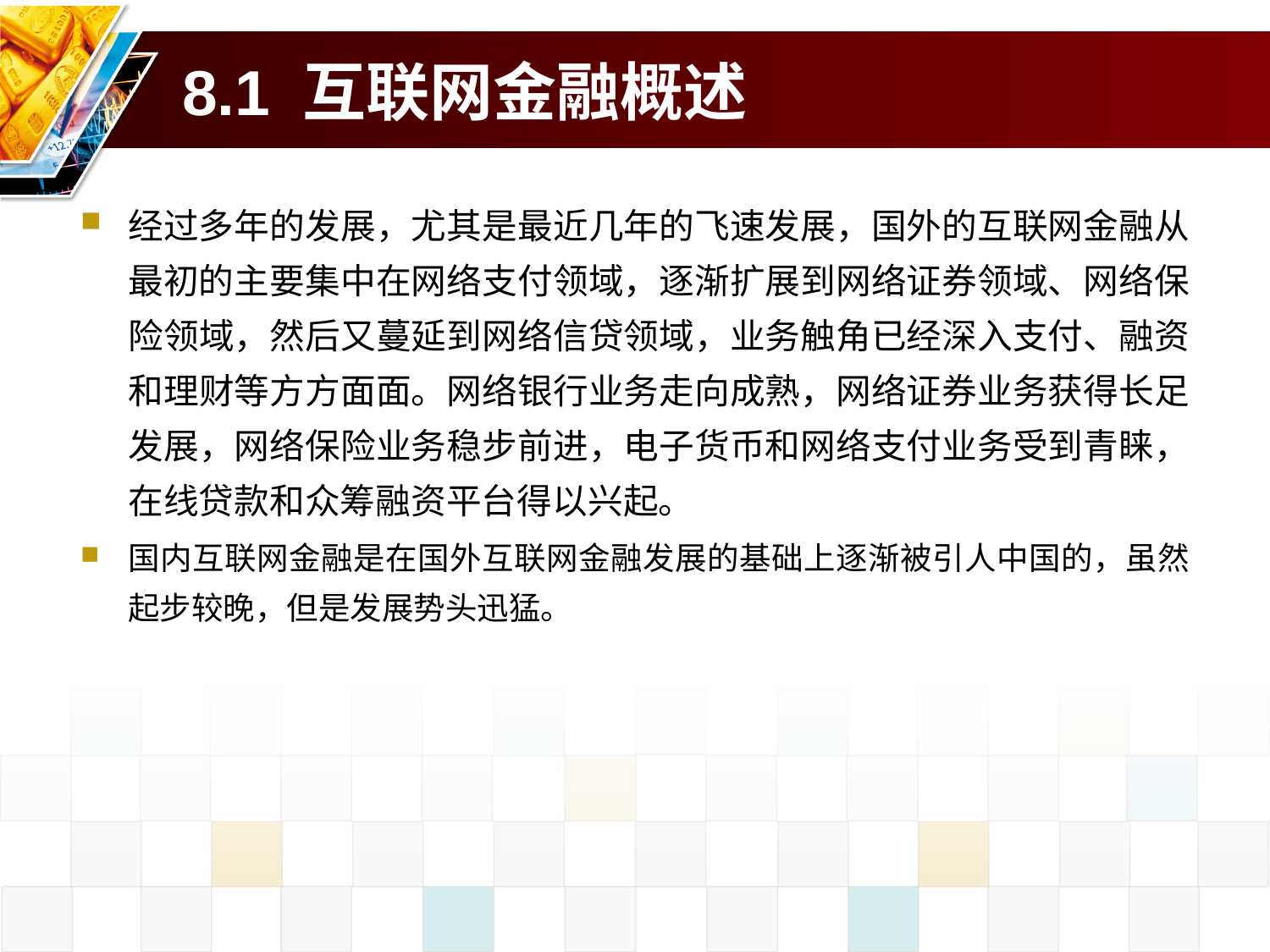

# 8.1 互联网金融概述
经过多年的发展，尤其是最近几年的飞速发展，国外的互联网金融从最初的主要集中在网络支付领域，逐渐扩展到网络证券领域、网络保险领域，然后又蔓延到网络信贷领域，业务触角已经深入支付、融资和理财等方方面面。网络银行业务走向成熟，网络证券业务获得长足发展，网络保险业务稳步前进，电子货币和网络支付业务受到青睐，在线贷款和众筹融资平台得以兴起。
国内互联网金融是在国外互联网金融发展的基础上逐渐被引人中国的，虽然起步较晚，但是发展势头迅猛。